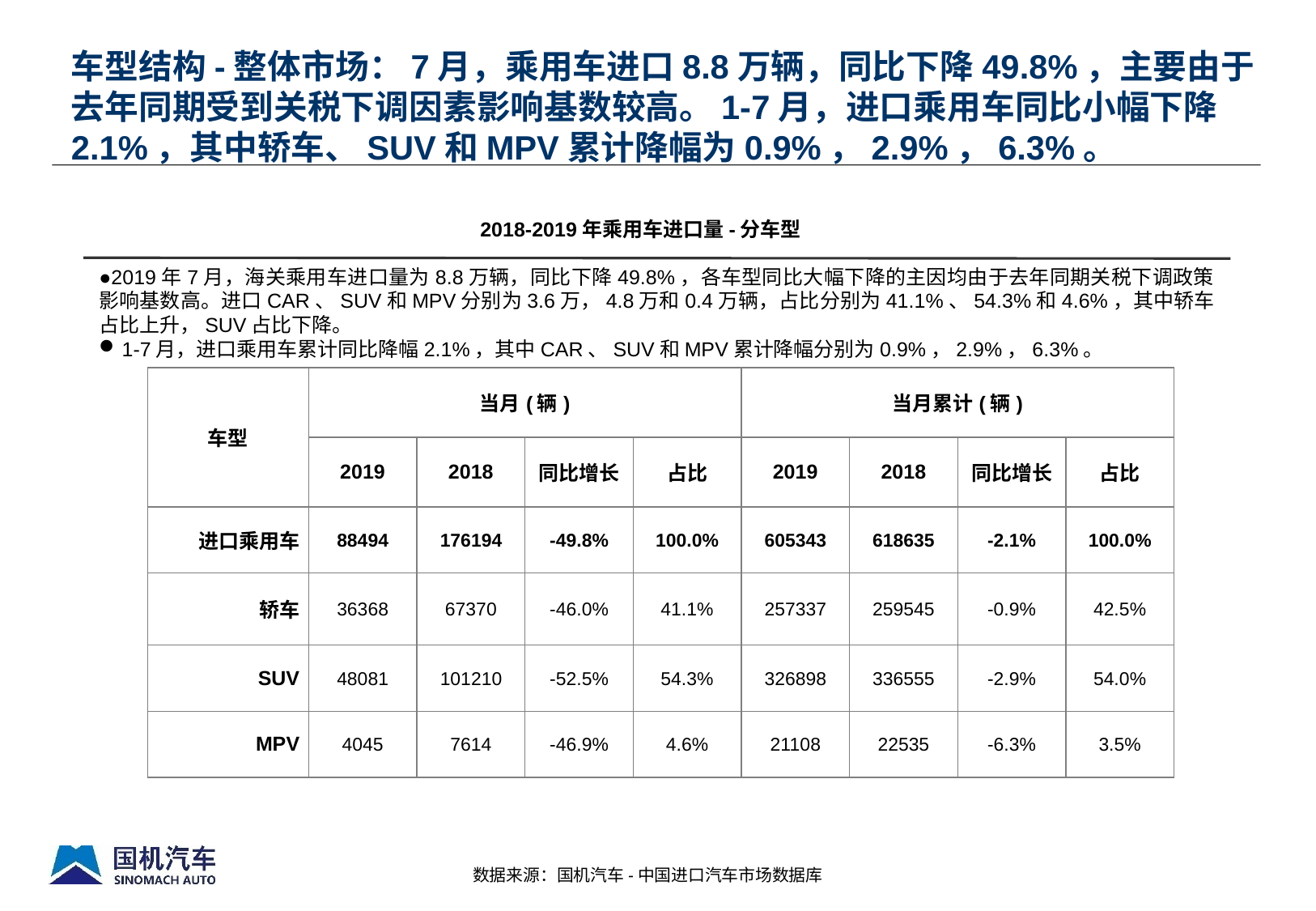

# 车型结构-整体市场：7月，乘用车进口8.8万辆，同比下降49.8%，主要由于去年同期受到关税下调因素影响基数较高。1-7月，进口乘用车同比小幅下降2.1%，其中轿车、SUV和MPV累计降幅为0.9%，2.9%，6.3%。
2018-2019年乘用车进口量-分车型
●2019年7月，海关乘用车进口量为8.8万辆，同比下降49.8%，各车型同比大幅下降的主因均由于去年同期关税下调政策影响基数高。进口CAR、SUV和MPV分别为3.6万，4.8万和0.4万辆，占比分别为41.1%、54.3%和4.6%，其中轿车占比上升，SUV占比下降。
1-7月，进口乘用车累计同比降幅2.1%，其中CAR、SUV和MPV累计降幅分别为0.9%，2.9%，6.3%。

| 车型 | 当月(辆) |  |  |  | 当月累计(辆) |  |  |  |
| --- | --- | --- | --- | --- | --- | --- | --- | --- |
|  | 2019 | 2018 | 同比增长 | 占比 | 2019 | 2018 | 同比增长 | 占比 |
| 进口乘用车 | 88494 | 176194 | -49.8% | 100.0% | 605343 | 618635 | -2.1% | 100.0% |
| 轿车 | 36368 | 67370 | -46.0% | 41.1% | 257337 | 259545 | -0.9% | 42.5% |
| SUV | 48081 | 101210 | -52.5% | 54.3% | 326898 | 336555 | -2.9% | 54.0% |
| MPV | 4045 | 7614 | -46.9% | 4.6% | 21108 | 22535 | -6.3% | 3.5% |
数据来源：国机汽车-中国进口汽车市场数据库